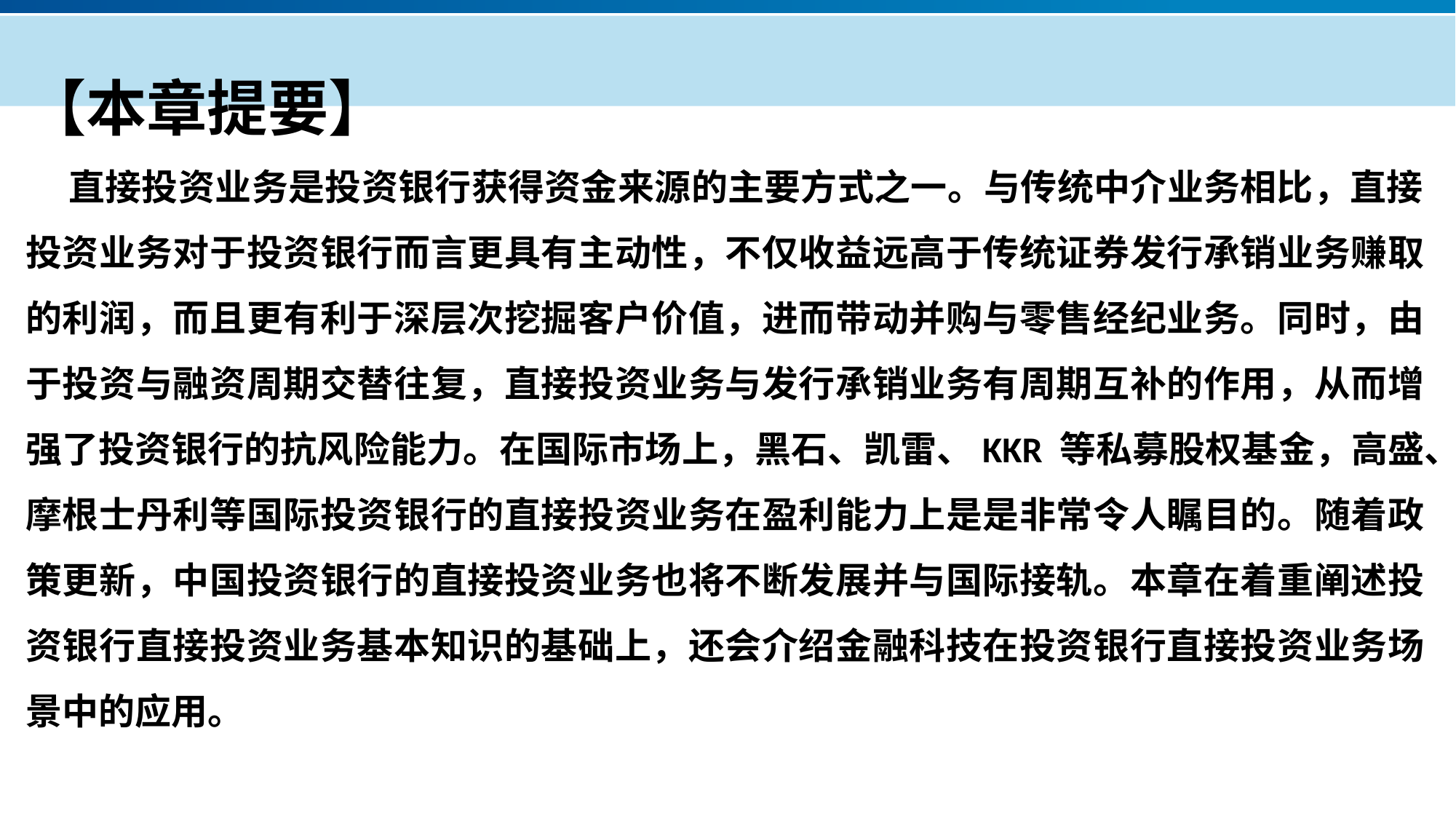

【本章提要】
    直接投资业务是投资银行获得资金来源的主要方式之一。与传统中介业务相比，直接投资业务对于投资银行而言更具有主动性，不仅收益远高于传统证券发行承销业务赚取的利润，而且更有利于深层次挖掘客户价值，进而带动并购与零售经纪业务。同时，由于投资与融资周期交替往复，直接投资业务与发行承销业务有周期互补的作用，从而增强了投资银行的抗风险能力。在国际市场上，黑石、凯雷、KKR 等私募股权基金，高盛、摩根士丹利等国际投资银行的直接投资业务在盈利能力上是是非常令人瞩目的。随着政策更新，中国投资银行的直接投资业务也将不断发展并与国际接轨。本章在着重阐述投资银行直接投资业务基本知识的基础上，还会介绍金融科技在投资银行直接投资业务场景中的应用。

产品服务
公司优势
公司简介
产品系列
品牌优势
企业愿景
主打产品
团队组织
核心竞争力
人才优势
联系方式
历程荣誉
售后支持
商业模式
期待合作